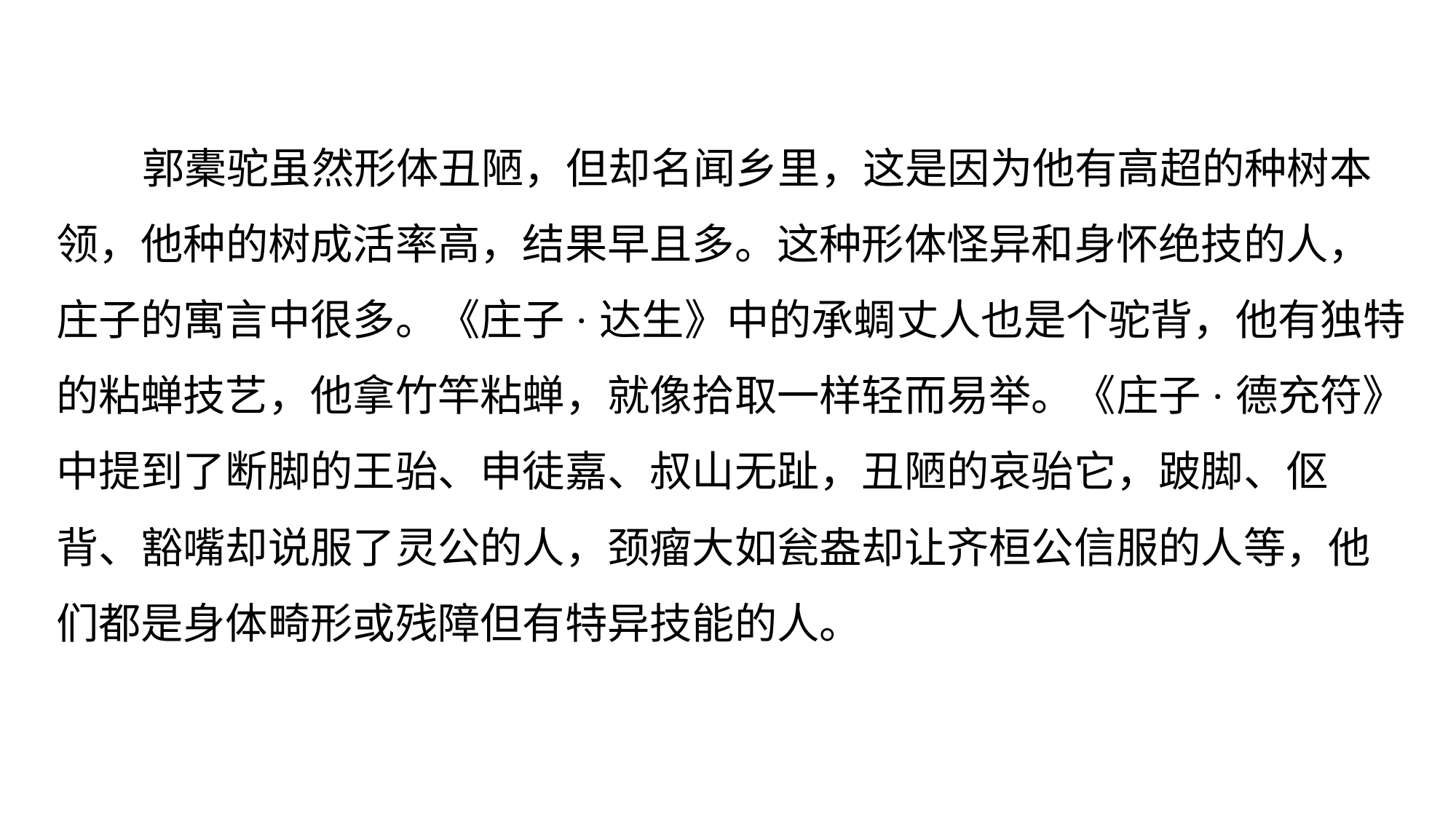

郭橐驼虽然形体丑陋，但却名闻乡里，这是因为他有高超的种树本领，他种的树成活率高，结果早且多。这种形体怪异和身怀绝技的人，庄子的寓言中很多。《庄子·达生》中的承蜩丈人也是个驼背，他有独特的粘蝉技艺，他拿竹竿粘蝉，就像拾取一样轻而易举。《庄子·德充符》中提到了断脚的王骀、申徒嘉、叔山无趾，丑陋的哀骀它，跛脚、伛背、豁嘴却说服了灵公的人，颈瘤大如瓮盎却让齐桓公信服的人等，他们都是身体畸形或残障但有特异技能的人。